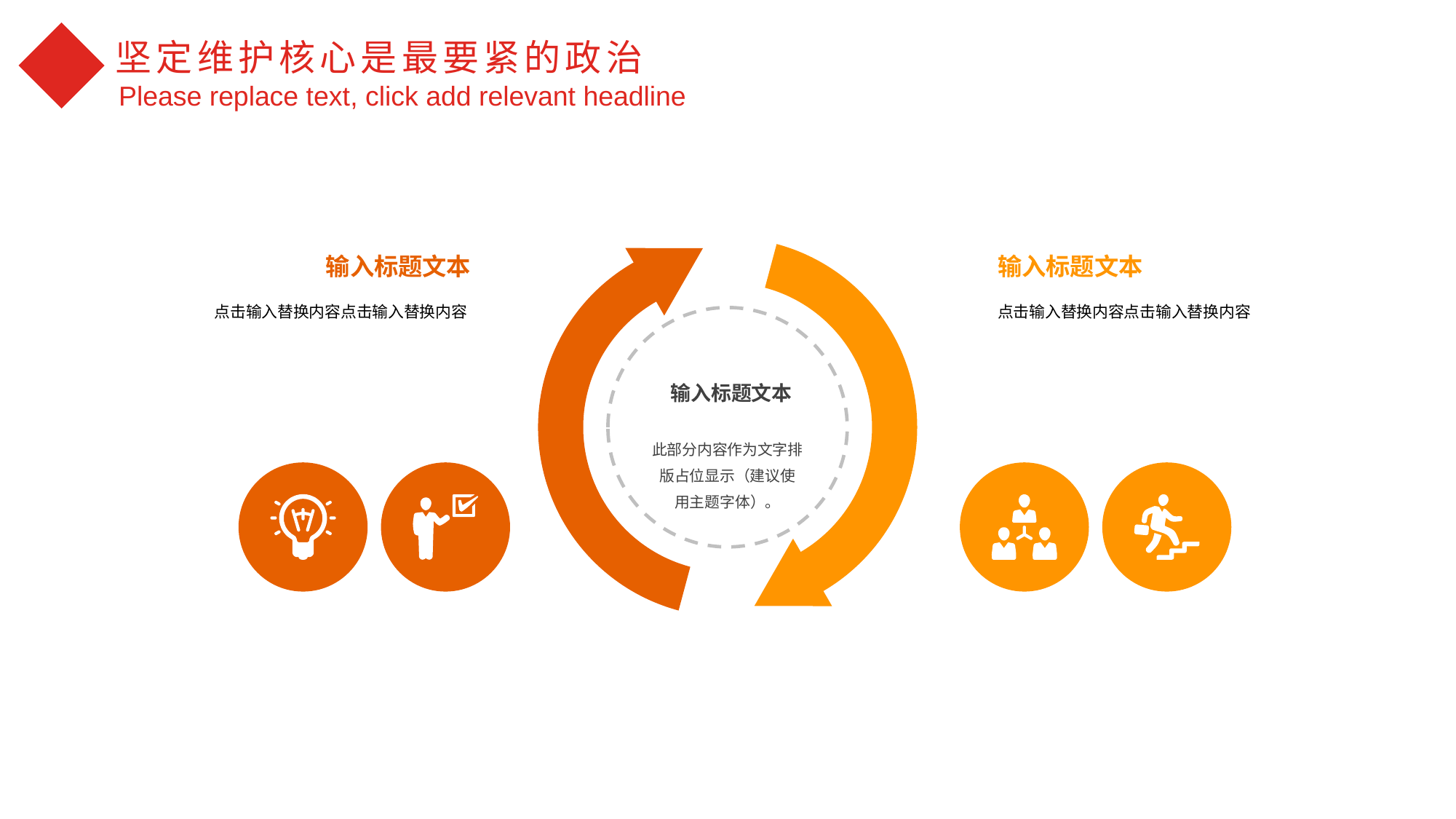

输入标题文本
点击输入替换内容点击输入替换内容
输入标题文本
点击输入替换内容点击输入替换内容

此部分内容作为文字排
版占位显示（建议使
用主题字体）。
输入标题文本